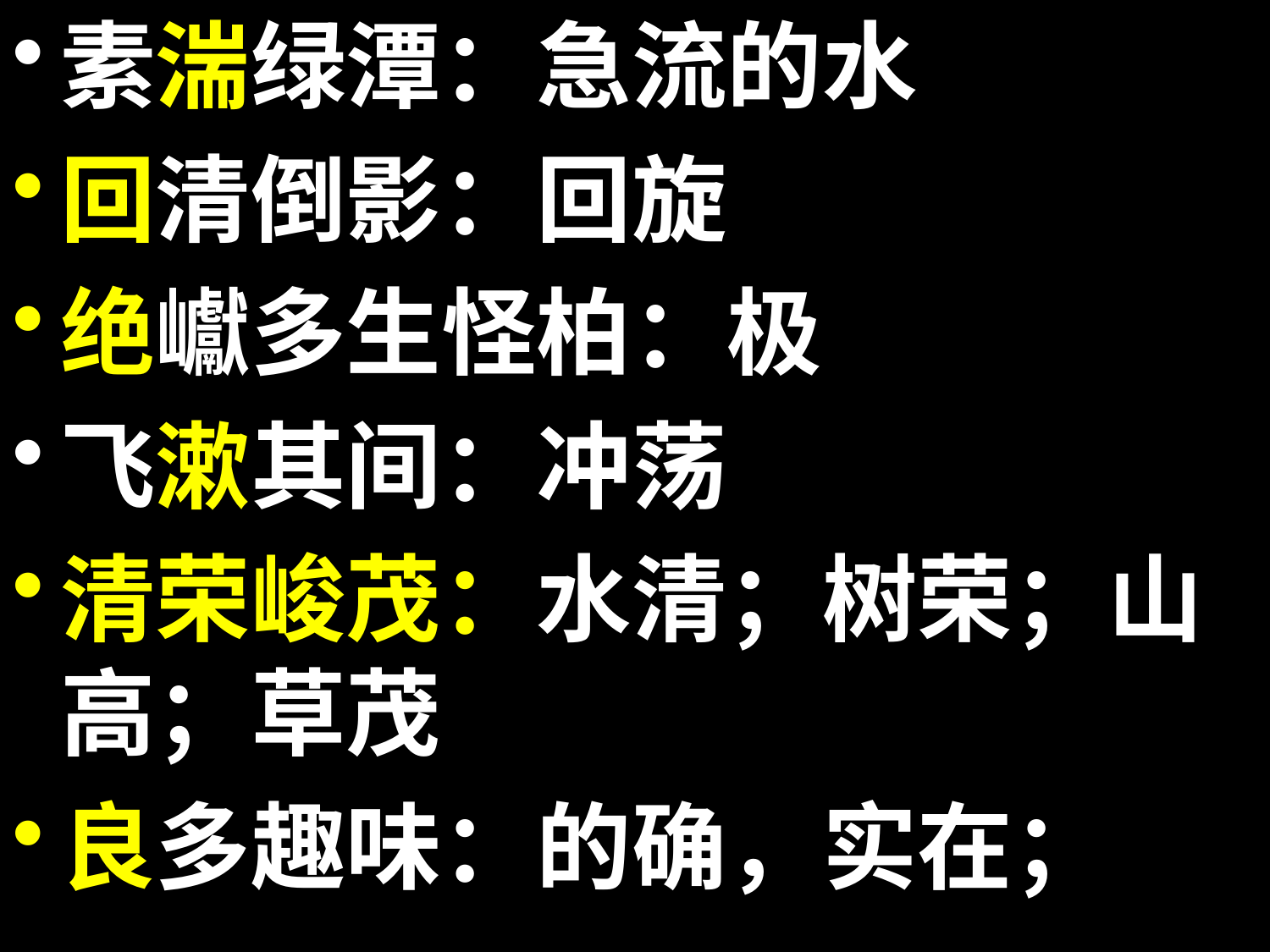

素湍绿潭：急流的水
回清倒影：回旋
绝巘多生怪柏：极
飞漱其间：冲荡
清荣峻茂：水清；树荣；山高；草茂
良多趣味：的确，实在；